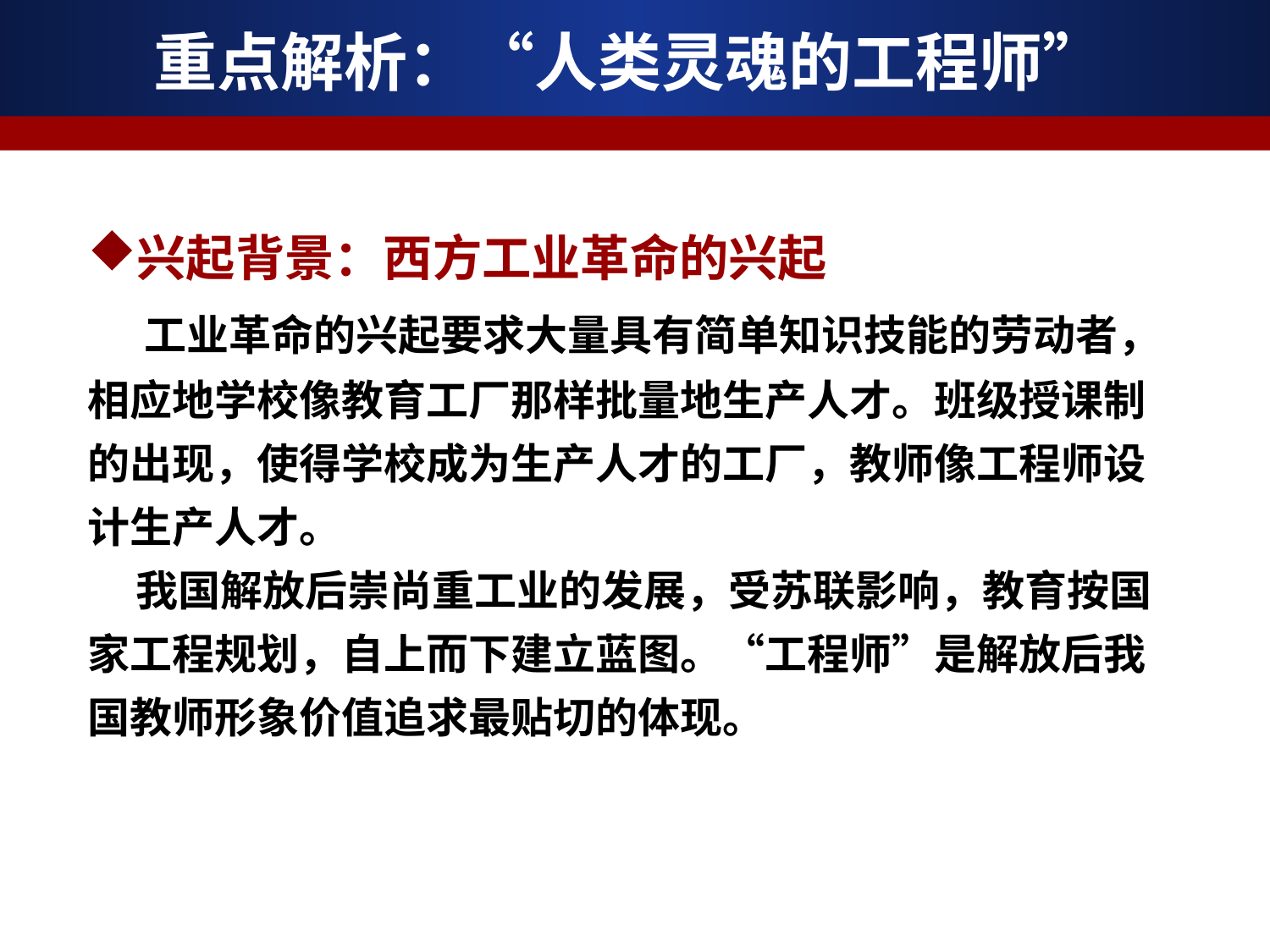

# 重点解析：“人类灵魂的工程师”
兴起背景：西方工业革命的兴起
    工业革命的兴起要求大量具有简单知识技能的劳动者，相应地学校像教育工厂那样批量地生产人才。班级授课制的出现，使得学校成为生产人才的工厂，教师像工程师设计生产人才。
    我国解放后崇尚重工业的发展，受苏联影响，教育按国家工程规划，自上而下建立蓝图。“工程师”是解放后我国教师形象价值追求最贴切的体现。